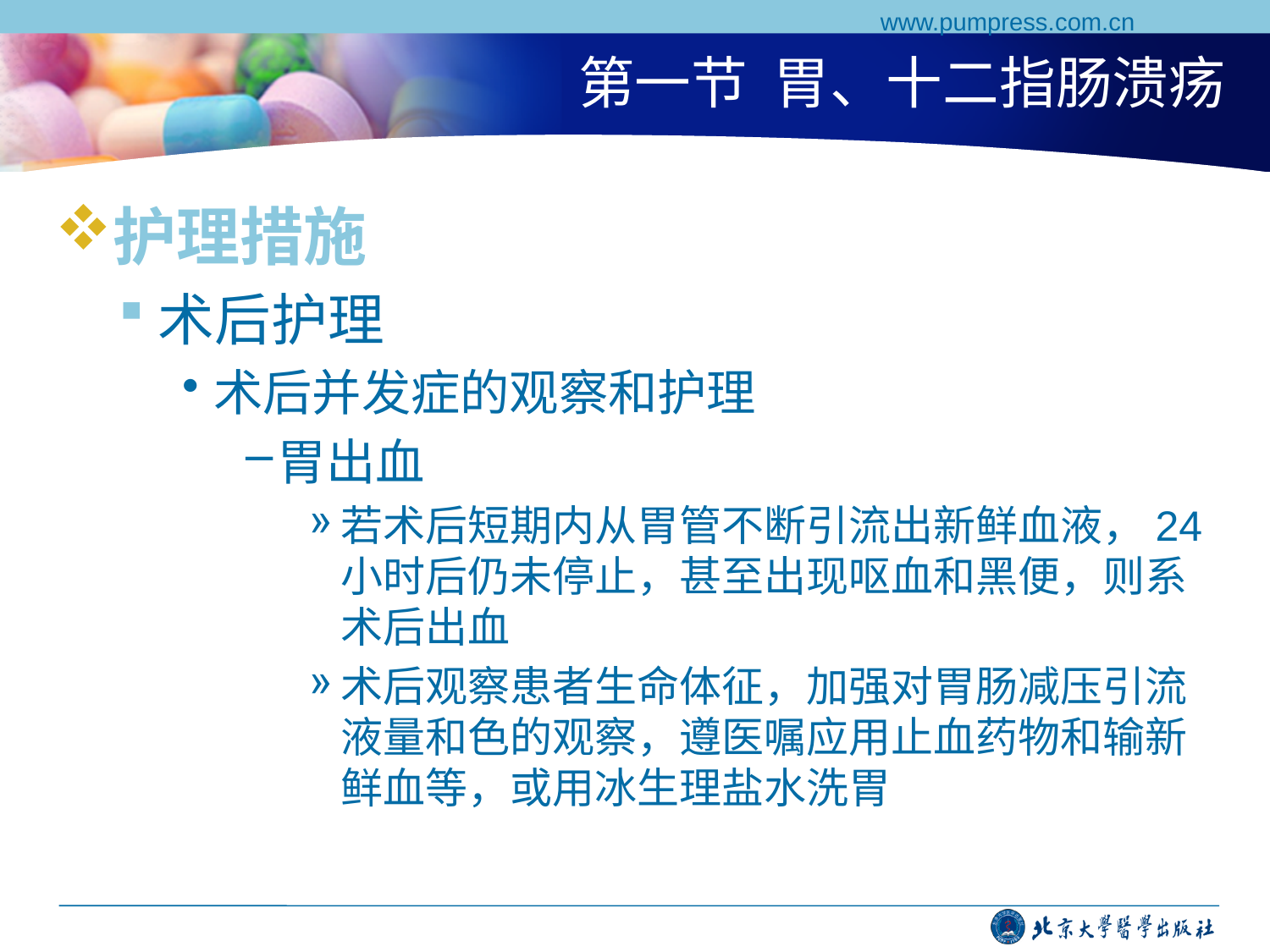

www.pumpress.com.cn
# 第一节  胃、十二指肠溃疡
护理措施
术后护理
术后并发症的观察和护理
胃出血
若术后短期内从胃管不断引流出新鲜血液，24小时后仍未停止，甚至出现呕血和黑便，则系术后出血
术后观察患者生命体征，加强对胃肠减压引流液量和色的观察，遵医嘱应用止血药物和输新鲜血等，或用冰生理盐水洗胃